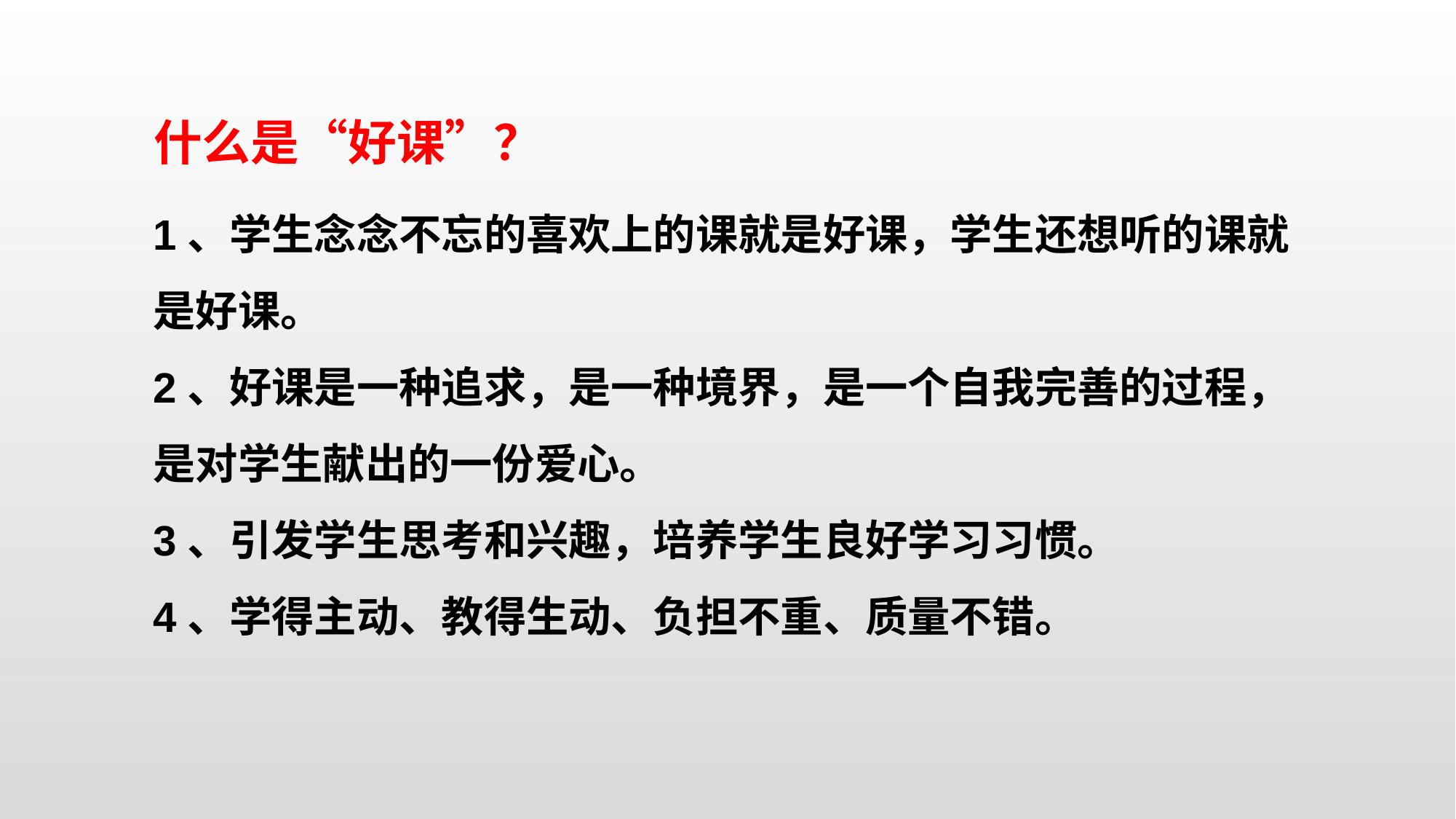

什么是“好课”？
1、学生念念不忘的喜欢上的课就是好课，学生还想听的课就是好课。
2、好课是一种追求，是一种境界，是一个自我完善的过程，是对学生献出的一份爱心。
3、引发学生思考和兴趣，培养学生良好学习习惯。
4、学得主动、教得生动、负担不重、质量不错。